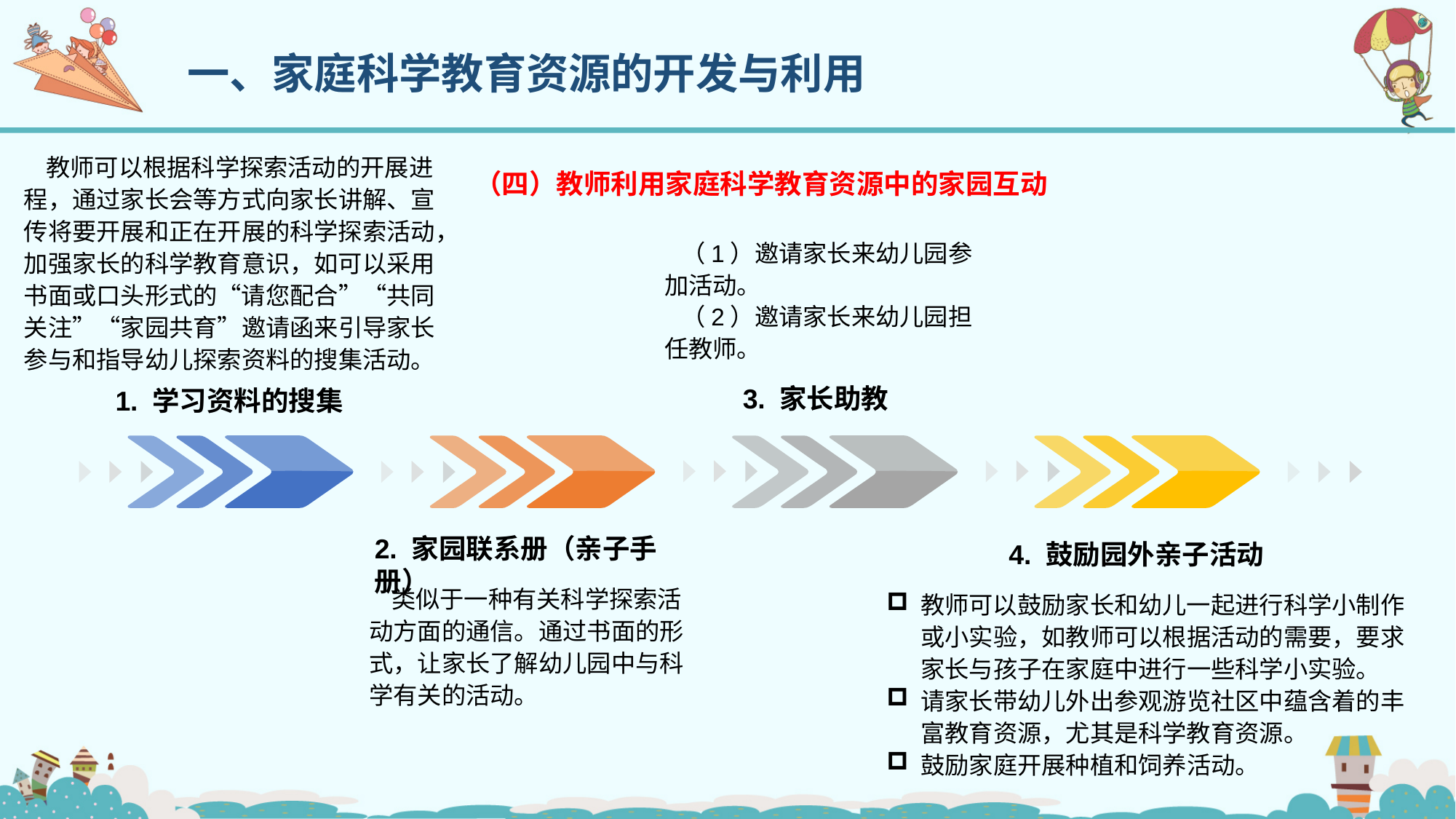

一、家庭科学教育资源的开发与利用

   教师可以根据科学探索活动的开展进程，通过家长会等方式向家长讲解、宣传将要开展和正在开展的科学探索活动，加强家长的科学教育意识，如可以采用书面或口头形式的“请您配合”“共同关注”“家园共育”邀请函来引导家长参与和指导幼儿探索资料的搜集活动。
（四）教师利用家庭科学教育资源中的家园互动
  （1）邀请家长来幼儿园参加活动。
  （2）邀请家长来幼儿园担任教师。
3. 家长助教
1. 学习资料的搜集

2. 家园联系册（亲子手册）
4. 鼓励园外亲子活动
   类似于一种有关科学探索活动方面的通信。通过书面的形式，让家长了解幼儿园中与科学有关的活动。
教师可以鼓励家长和幼儿一起进行科学小制作或小实验，如教师可以根据活动的需要，要求家长与孩子在家庭中进行一些科学小实验。
请家长带幼儿外出参观游览社区中蕴含着的丰富教育资源，尤其是科学教育资源。
鼓励家庭开展种植和饲养活动。